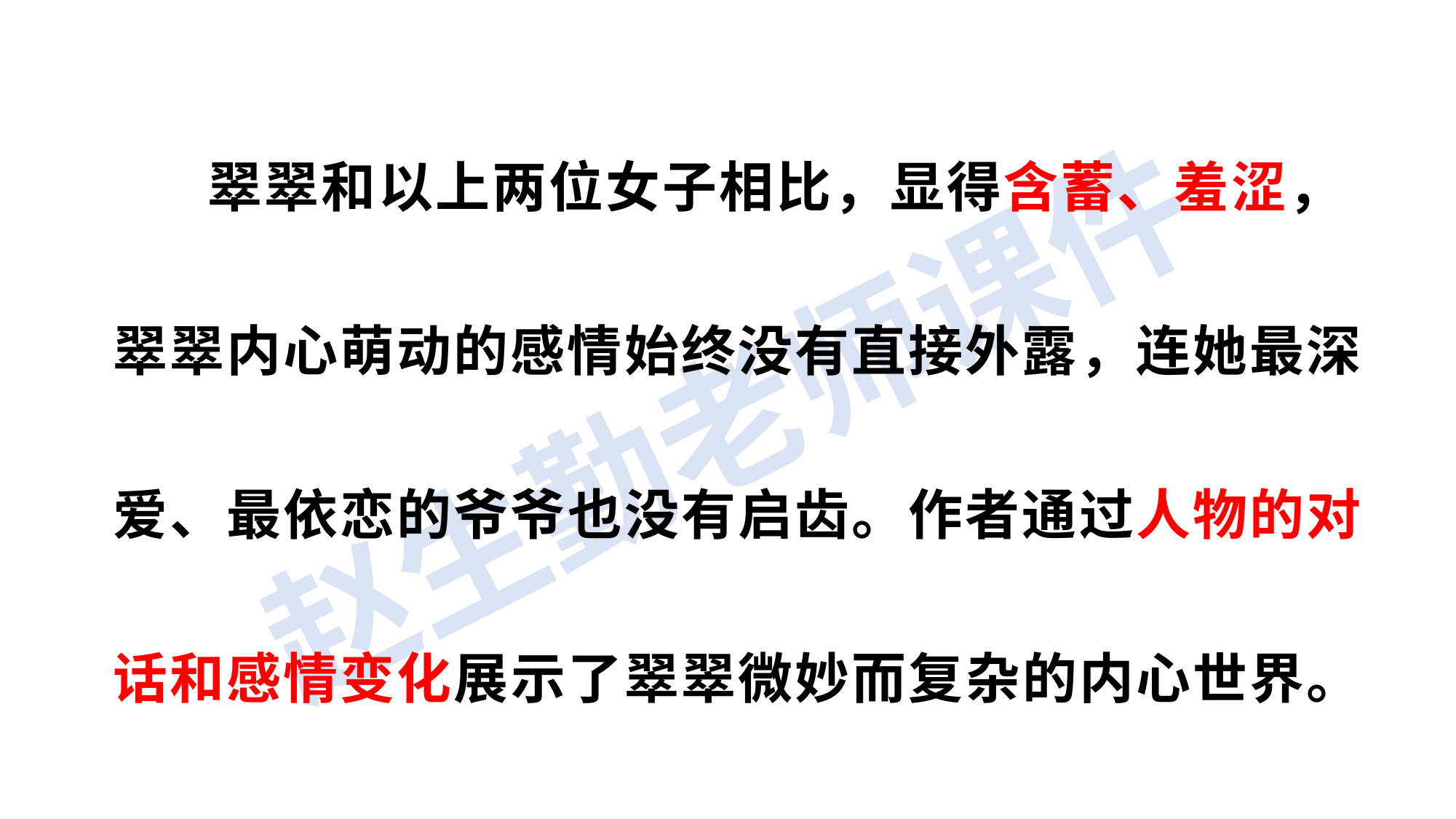

翠翠和以上两位女子相比，显得含蓄、羞涩，翠翠内心萌动的感情始终没有直接外露，连她最深爱、最依恋的爷爷也没有启齿。作者通过人物的对话和感情变化展示了翠翠微妙而复杂的内心世界。